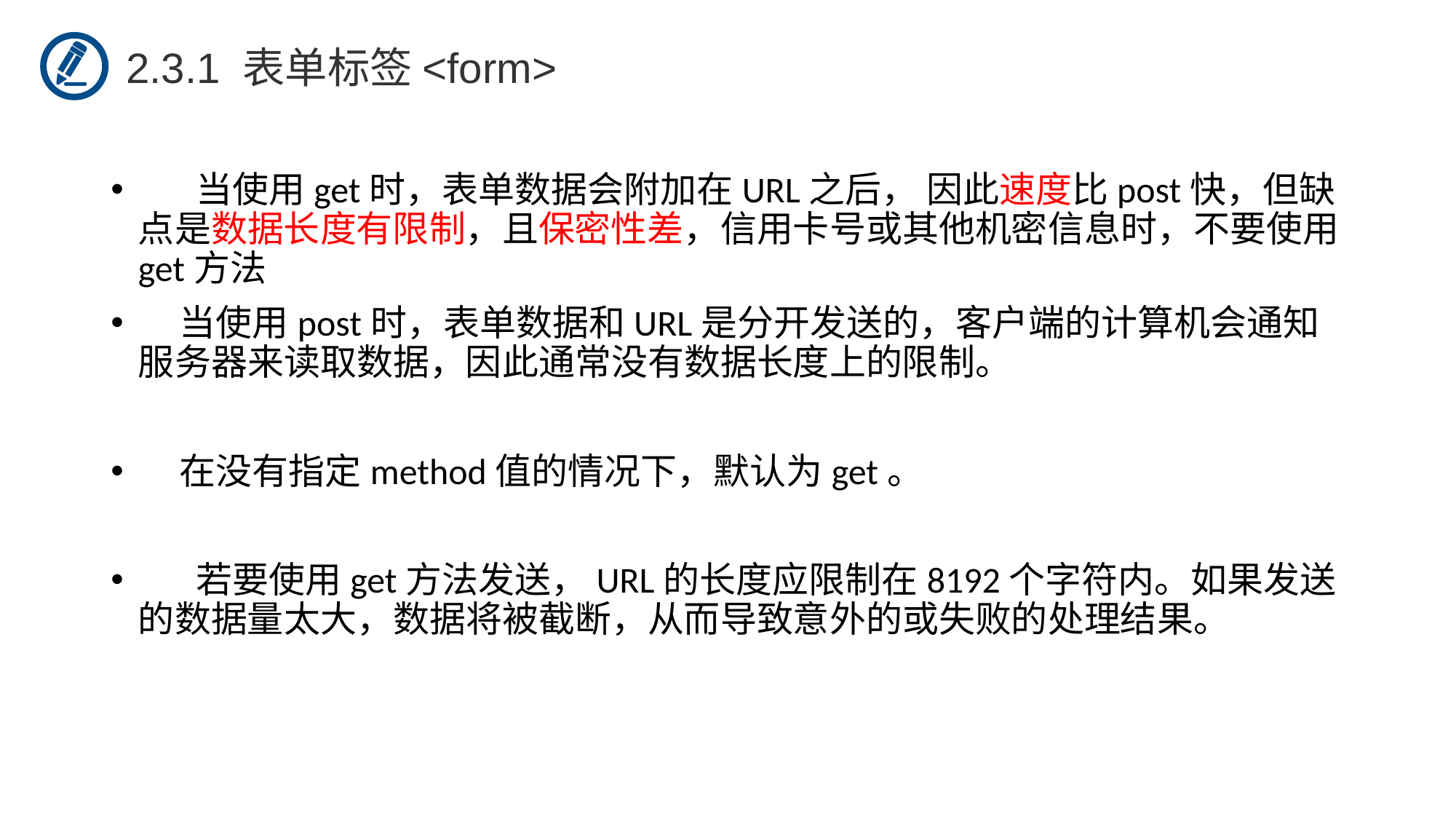

2.3.1 表单标签<form>
      当使用get时，表单数据会附加在URL之后， 因此速度比post快，但缺点是数据长度有限制，且保密性差，信用卡号或其他机密信息时，不要使用get方法
    当使用post时，表单数据和URL是分开发送的，客户端的计算机会通知服务器来读取数据，因此通常没有数据长度上的限制。

    在没有指定method值的情况下，默认为get。

      若要使用get方法发送，URL的长度应限制在8192个字符内。如果发送的数据量太大，数据将被截断，从而导致意外的或失败的处理结果。